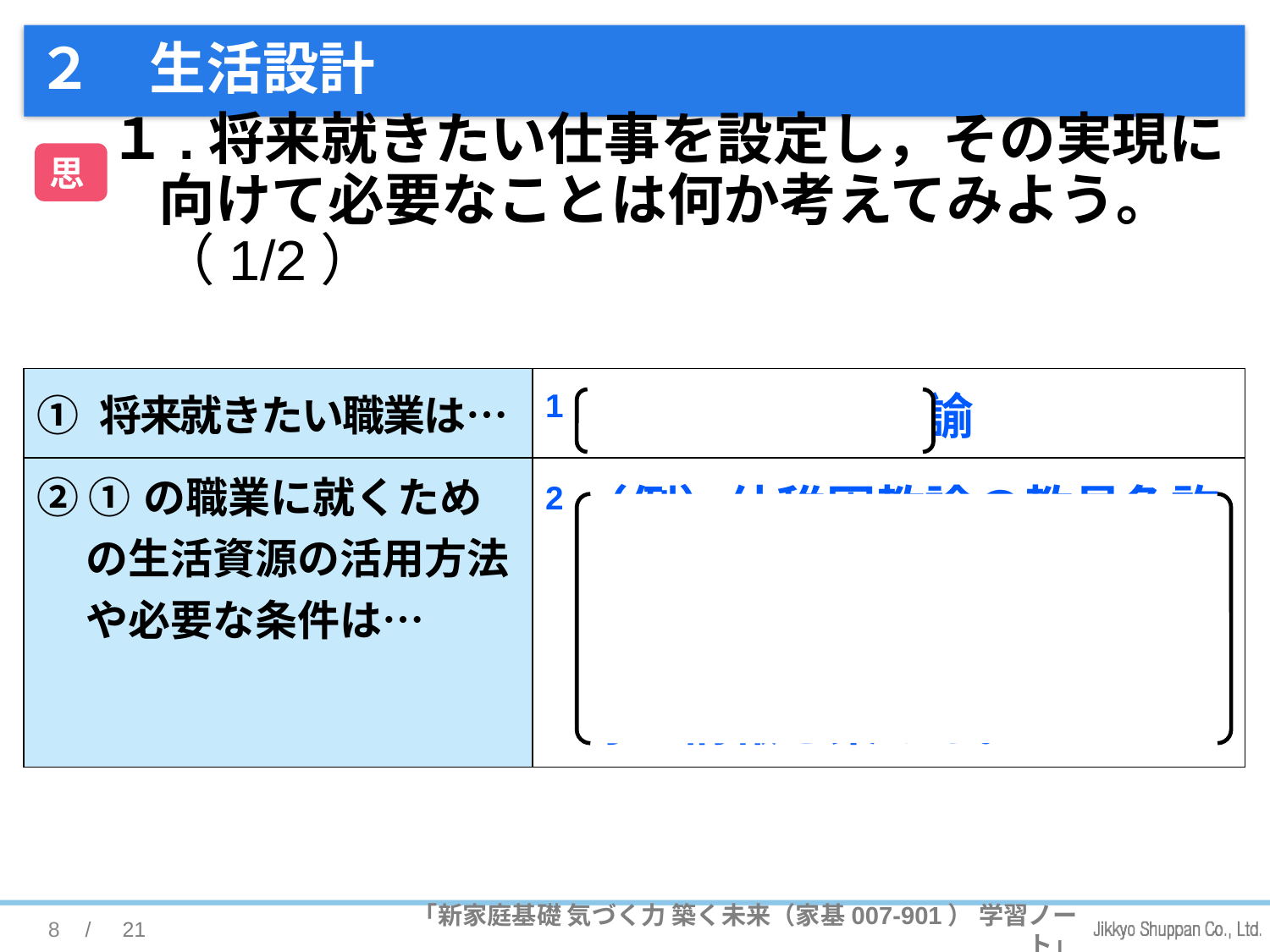

# ２　生活設計
１.将来就きたい仕事を設定し，その実現に向けて必要なことは何か考えてみよう｡（1/2）
思
| ① 将来就きたい職業は… | 1 （例）幼稚園教諭 |
| --- | --- |
| ② ①の職業に就くための生活資源の活用方法や必要な条件は… | 2 （例）幼稚園教諭の教員免許状を取得する。幼稚園教諭の教員免許状を取得できる大学等の情報を集める。 |

8